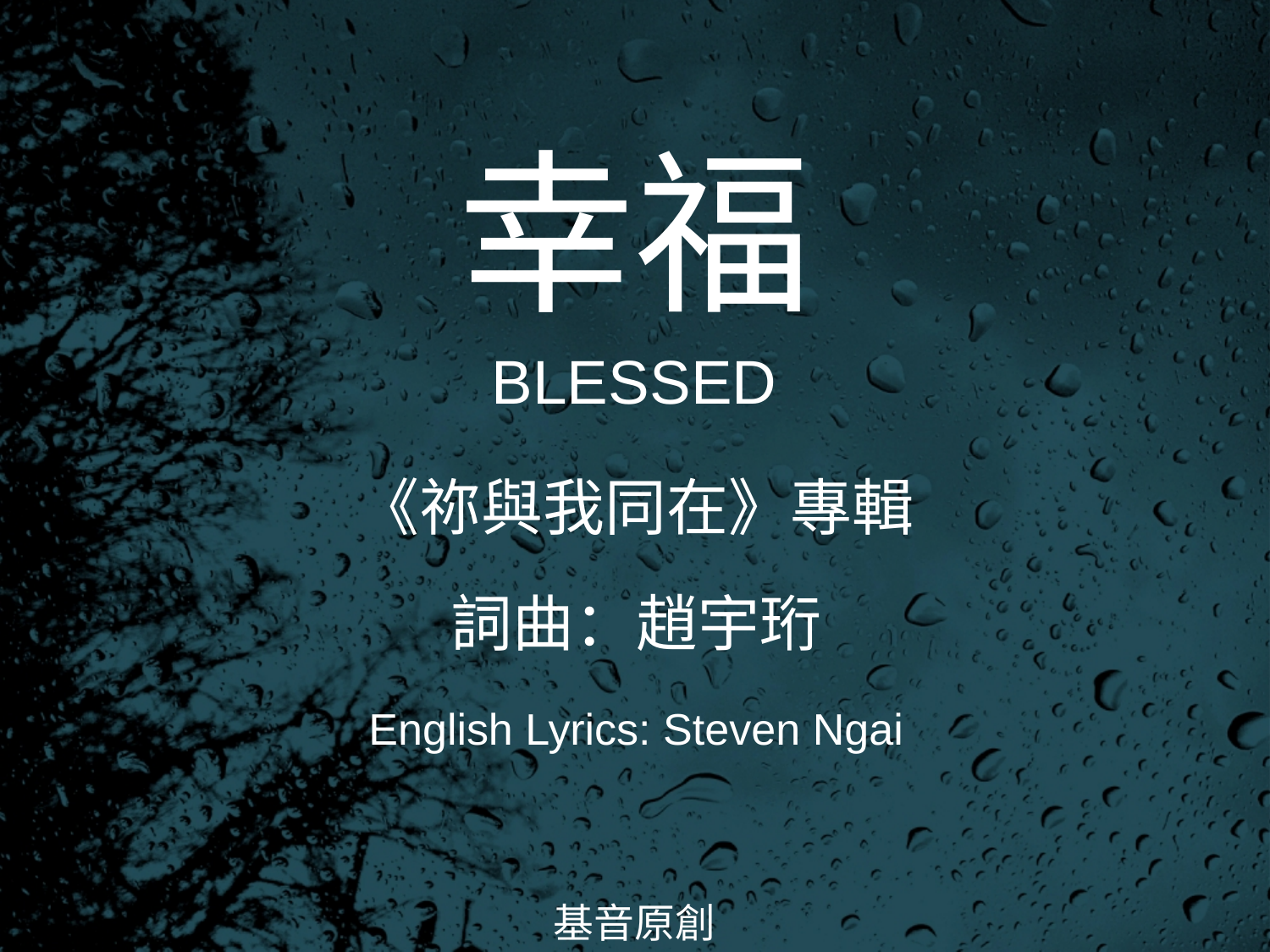

幸福
BLESSED
# 《祢與我同在》專輯 詞曲：趙宇珩 English Lyrics: Steven Ngai

基音原創